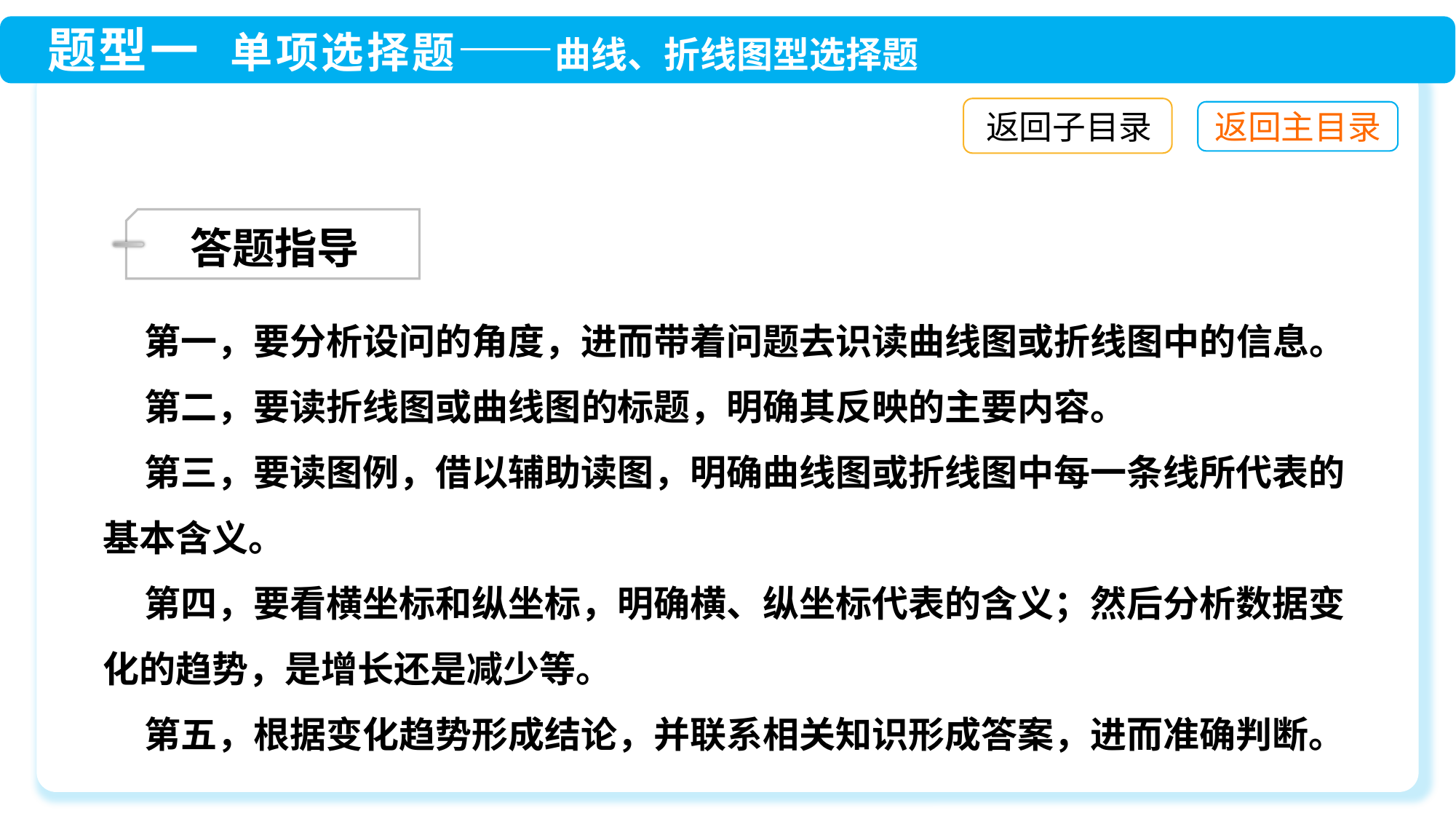

返回子目录
答题指导

    第一，要分析设问的角度，进而带着问题去识读曲线图或折线图中的信息。
    第二，要读折线图或曲线图的标题，明确其反映的主要内容。
    第三，要读图例，借以辅助读图，明确曲线图或折线图中每一条线所代表的基本含义。
    第四，要看横坐标和纵坐标，明确横、纵坐标代表的含义；然后分析数据变化的趋势，是增长还是减少等。
    第五，根据变化趋势形成结论，并联系相关知识形成答案，进而准确判断。